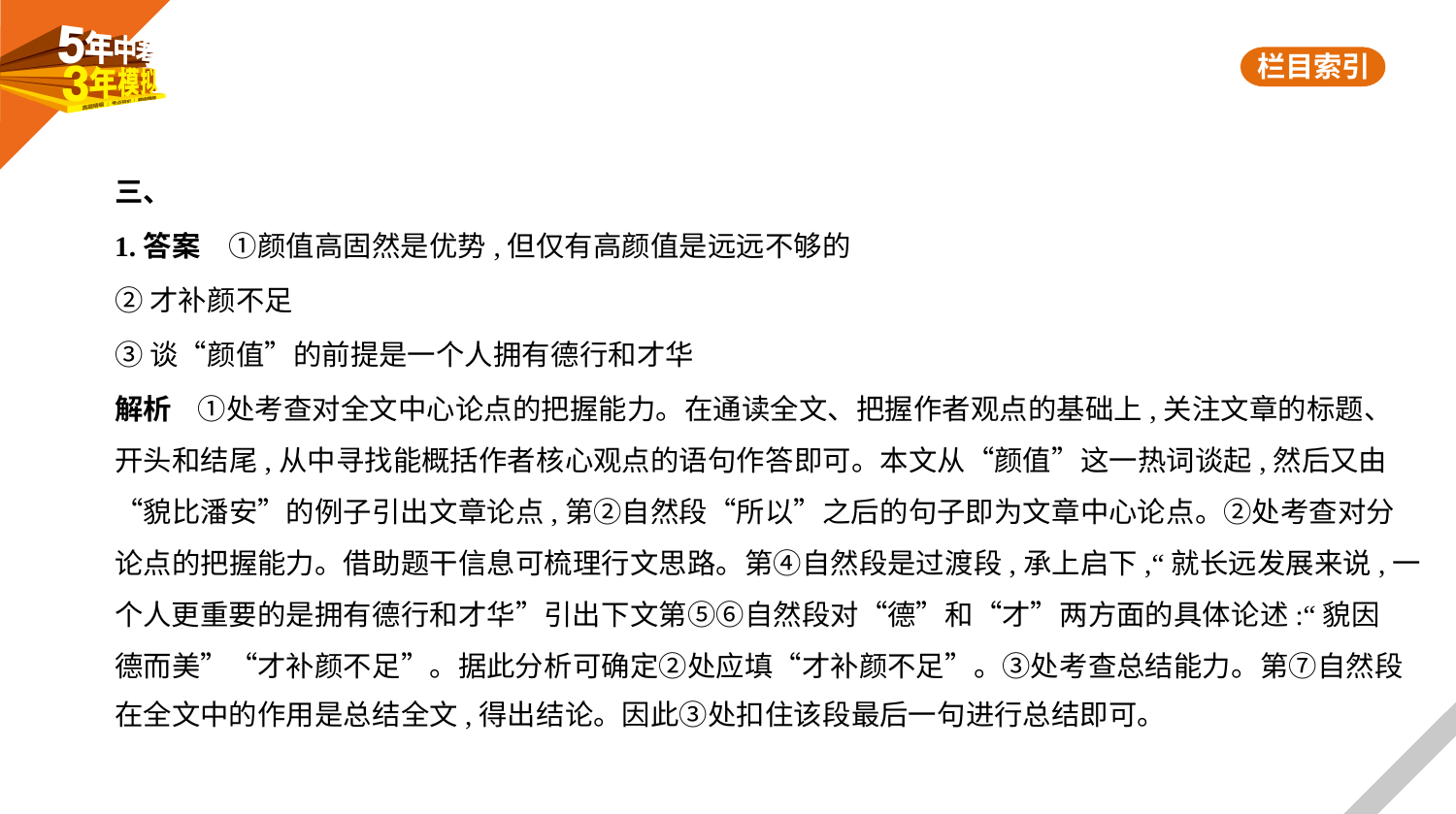

三、
1.答案　①颜值高固然是优势,但仅有高颜值是远远不够的
②才补颜不足
③谈“颜值”的前提是一个人拥有德行和才华
解析    ①处考查对全文中心论点的把握能力。在通读全文、把握作者观点的基础上,关注文章的标题、
开头和结尾,从中寻找能概括作者核心观点的语句作答即可。本文从“颜值”这一热词谈起,然后又由
“貌比潘安”的例子引出文章论点,第②自然段“所以”之后的句子即为文章中心论点。②处考查对分
论点的把握能力。借助题干信息可梳理行文思路。第④自然段是过渡段,承上启下,“就长远发展来说,一
个人更重要的是拥有德行和才华”引出下文第⑤⑥自然段对“德”和“才”两方面的具体论述:“貌因
德而美”“才补颜不足”。据此分析可确定②处应填“才补颜不足”。③处考查总结能力。第⑦自然段
在全文中的作用是总结全文,得出结论。因此③处扣住该段最后一句进行总结即可。